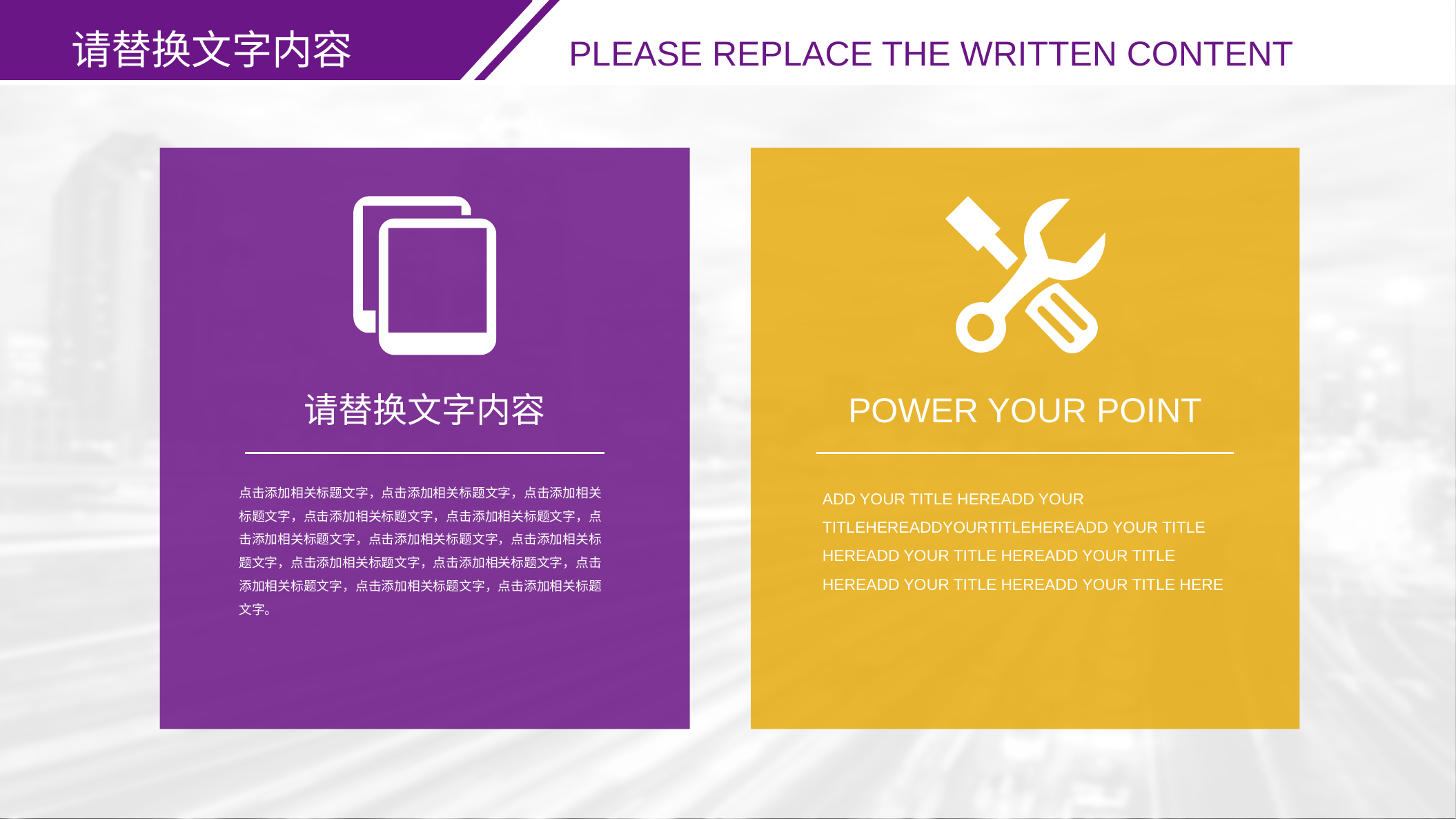

请替换文字内容
PLEASE REPLACE THE WRITTEN CONTENT

请替换文字内容
POWER YOUR POINT
点击添加相关标题文字，点击添加相关标题文字，点击添加相关标题文字，点击添加相关标题文字，点击添加相关标题文字，点击添加相关标题文字，点击添加相关标题文字，点击添加相关标题文字，点击添加相关标题文字，点击添加相关标题文字，点击添加相关标题文字，点击添加相关标题文字，点击添加相关标题文字。
ADD YOUR TITLE HEREADD YOUR TITLEHEREADDYOURTITLEHEREADD YOUR TITLE HEREADD YOUR TITLE HEREADD YOUR TITLE HEREADD YOUR TITLE HEREADD YOUR TITLE HERE